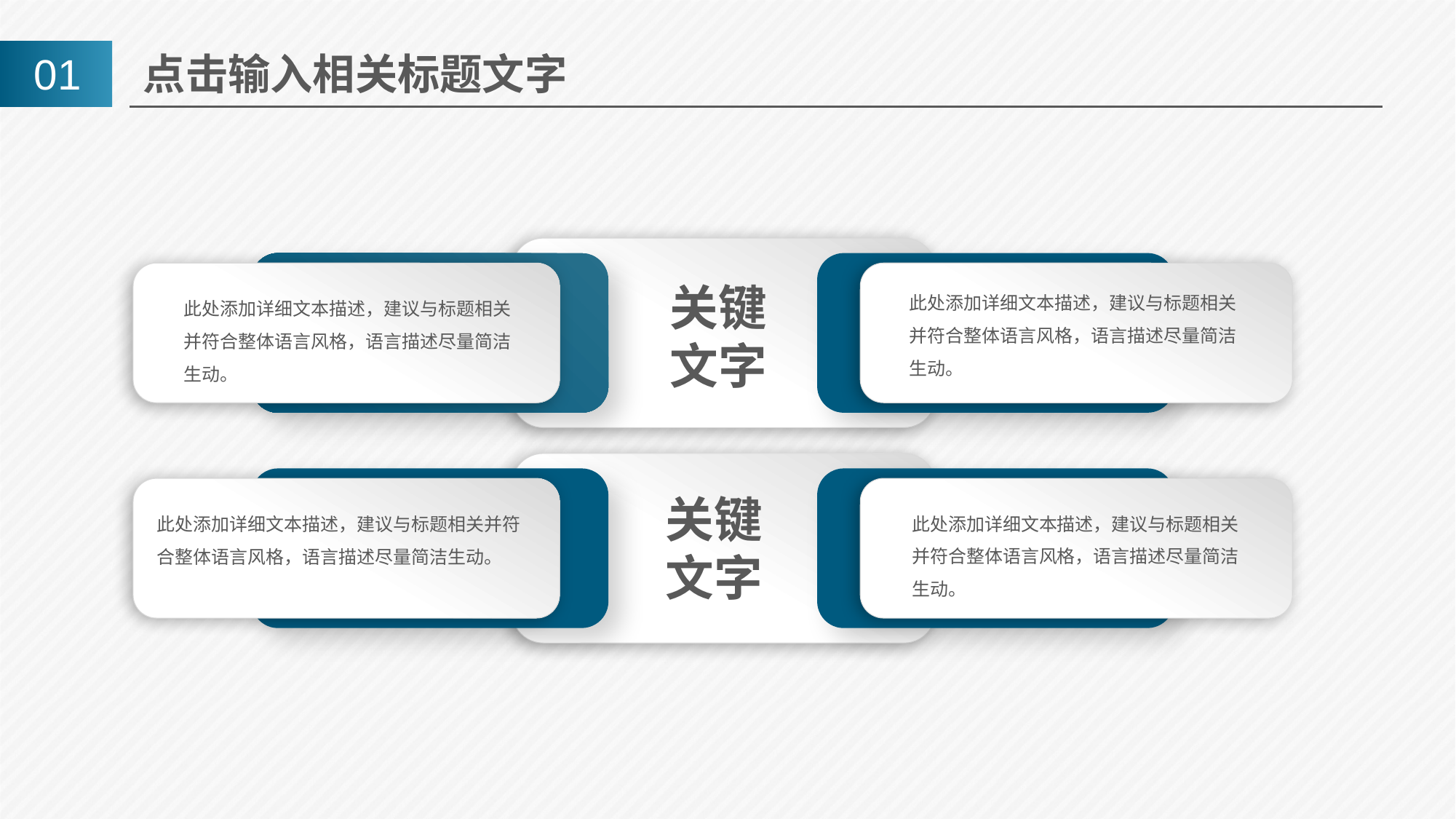

01
点击输入相关标题文字

关键文字

此处添加详细文本描述，建议与标题相关并符合整体语言风格，语言描述尽量简洁生动。

此处添加详细文本描述，建议与标题相关并符合整体语言风格，语言描述尽量简洁生动。

关键文字

此处添加详细文本描述，建议与标题相关并符合整体语言风格，语言描述尽量简洁生动。

此处添加详细文本描述，建议与标题相关并符合整体语言风格，语言描述尽量简洁生动。